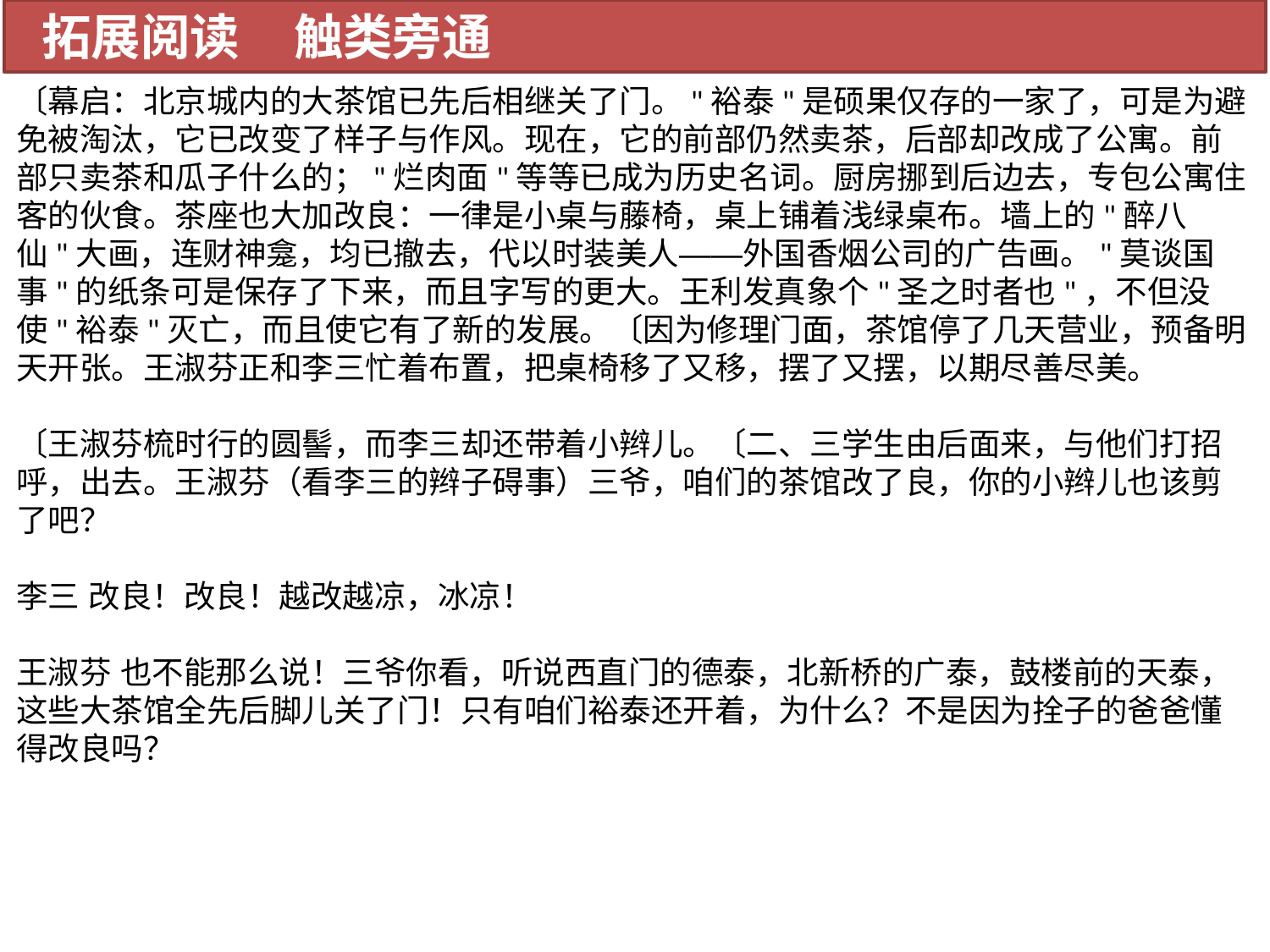

拓展阅读    触类旁通
〔幕启：北京城内的大茶馆已先后相继关了门。"裕泰"是硕果仅存的一家了，可是为避免被淘汰，它已改变了样子与作风。现在，它的前部仍然卖茶，后部却改成了公寓。前部只卖茶和瓜子什么的；"烂肉面"等等已成为历史名词。厨房挪到后边去，专包公寓住客的伙食。茶座也大加改良：一律是小桌与藤椅，桌上铺着浅绿桌布。墙上的"醉八仙"大画，连财神龛，均已撤去，代以时装美人——外国香烟公司的广告画。"莫谈国事"的纸条可是保存了下来，而且字写的更大。王利发真象个"圣之时者也"，不但没使"裕泰"灭亡，而且使它有了新的发展。〔因为修理门面，茶馆停了几天营业，预备明天开张。王淑芬正和李三忙着布置，把桌椅移了又移，摆了又摆，以期尽善尽美。

〔王淑芬梳时行的圆髻，而李三却还带着小辫儿。〔二、三学生由后面来，与他们打招呼，出去。王淑芬（看李三的辫子碍事）三爷，咱们的茶馆改了良，你的小辫儿也该剪了吧？

李三 改良！改良！越改越凉，冰凉！

王淑芬 也不能那么说！三爷你看，听说西直门的德泰，北新桥的广泰，鼓楼前的天泰，这些大茶馆全先后脚儿关了门！只有咱们裕泰还开着，为什么？不是因为拴子的爸爸懂得改良吗？